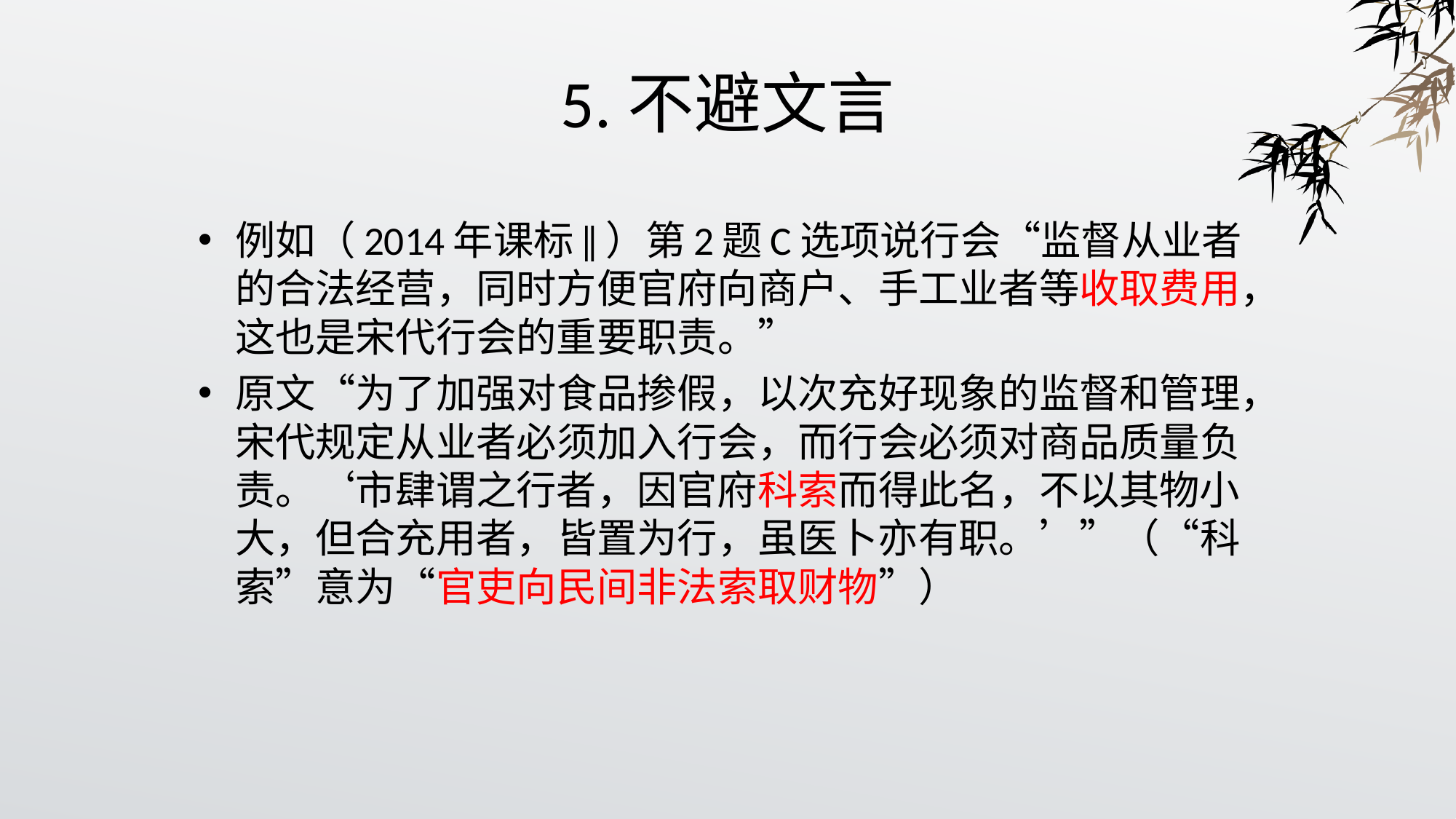

# 5.不避文言
例如（2014年课标ǁ）第2题C选项说行会“监督从业者的合法经营，同时方便官府向商户、手工业者等收取费用，这也是宋代行会的重要职责。”
原文“为了加强对食品掺假，以次充好现象的监督和管理，宋代规定从业者必须加入行会，而行会必须对商品质量负责。‘市肆谓之行者，因官府科索而得此名，不以其物小大，但合充用者，皆置为行，虽医卜亦有职。’”（“科索”意为“官吏向民间非法索取财物”）